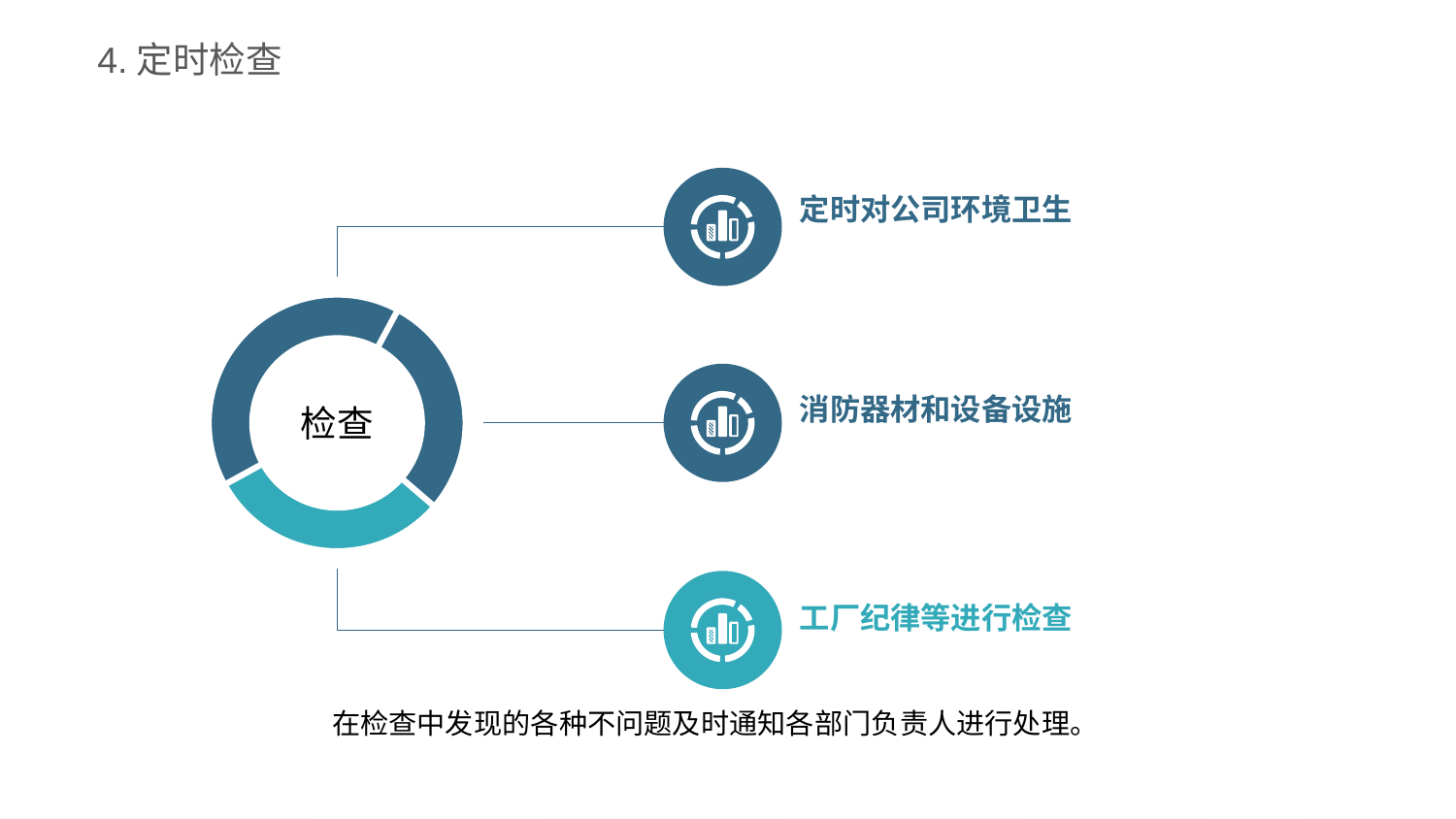

4.定时检查

定时对公司环境卫生

检查

消防器材和设备设施

工厂纪律等进行检查
在检查中发现的各种不问题及时通知各部门负责人进行处理。